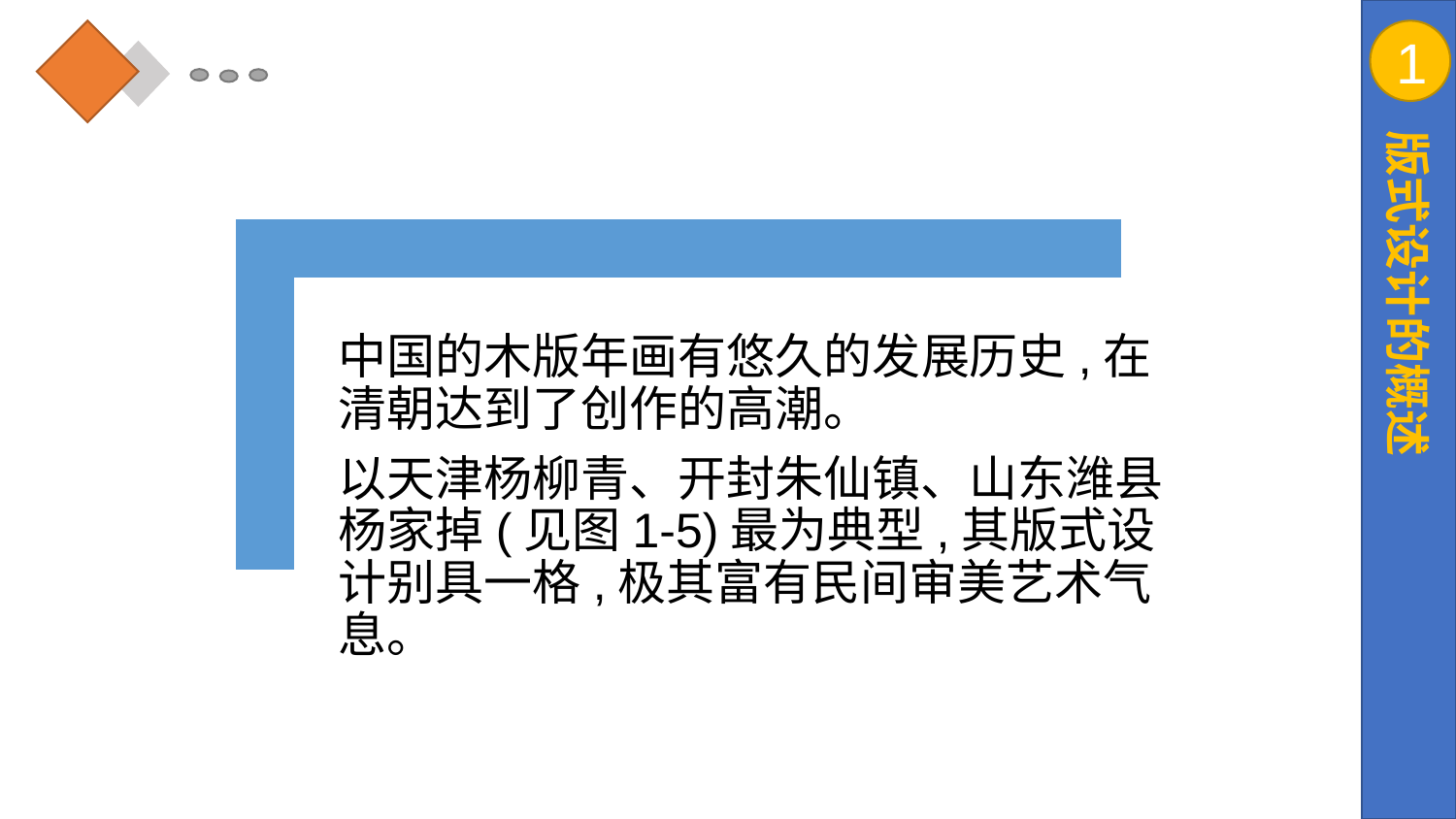

1

中国的木版年画有悠久的发展历史,在清朝达到了创作的高潮。
以天津杨柳青、开封朱仙镇、山东潍县杨家掉(见图1-5)最为典型,其版式设计别具一格,极其富有民间审美艺术气息。
版式设计的概述